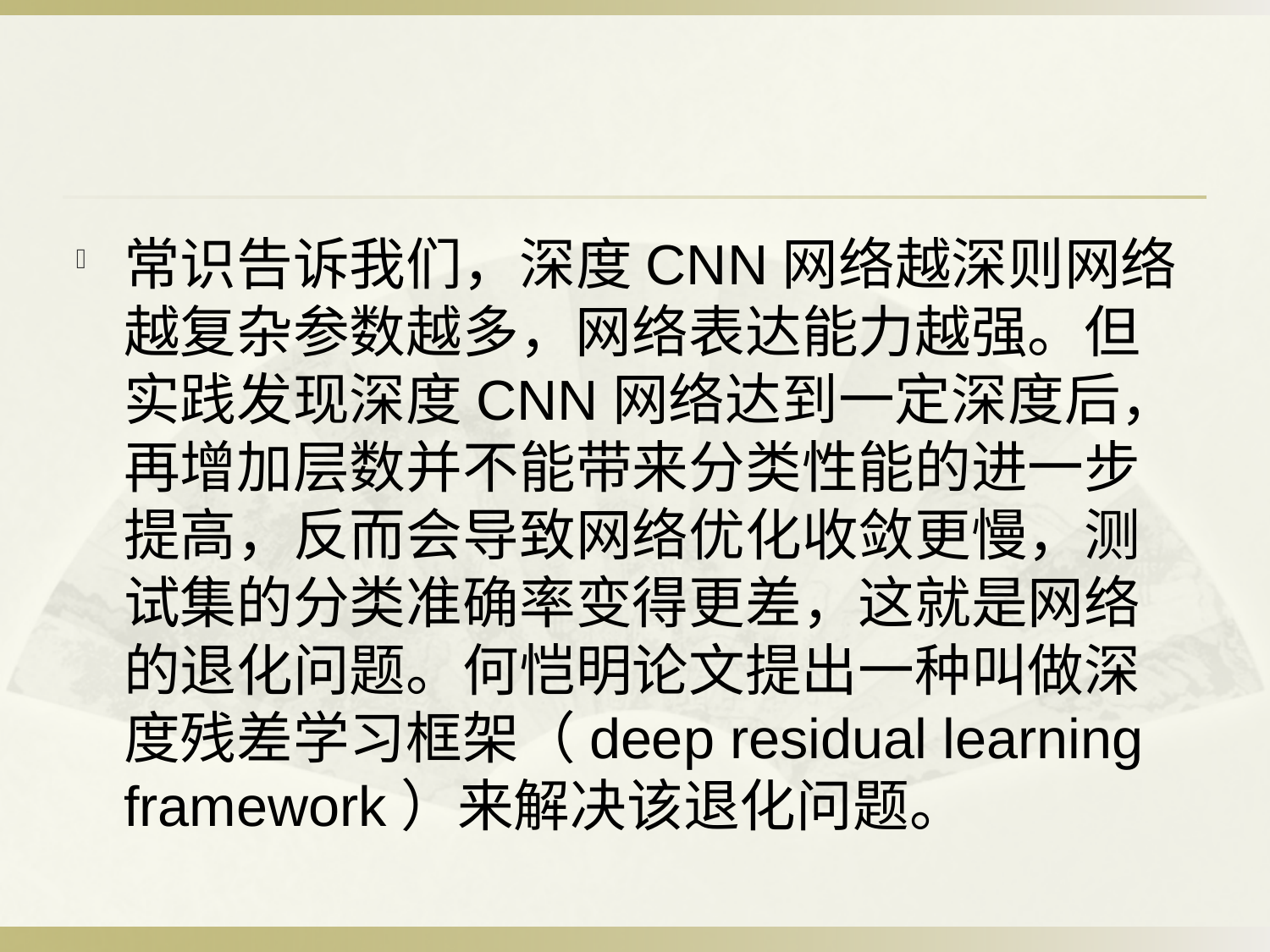

#
常识告诉我们，深度CNN网络越深则网络越复杂参数越多，网络表达能力越强。但实践发现深度CNN网络达到一定深度后，再增加层数并不能带来分类性能的进一步提高，反而会导致网络优化收敛更慢，测试集的分类准确率变得更差，这就是网络的退化问题。何恺明论文提出一种叫做深度残差学习框架（deep residual learning framework）来解决该退化问题。